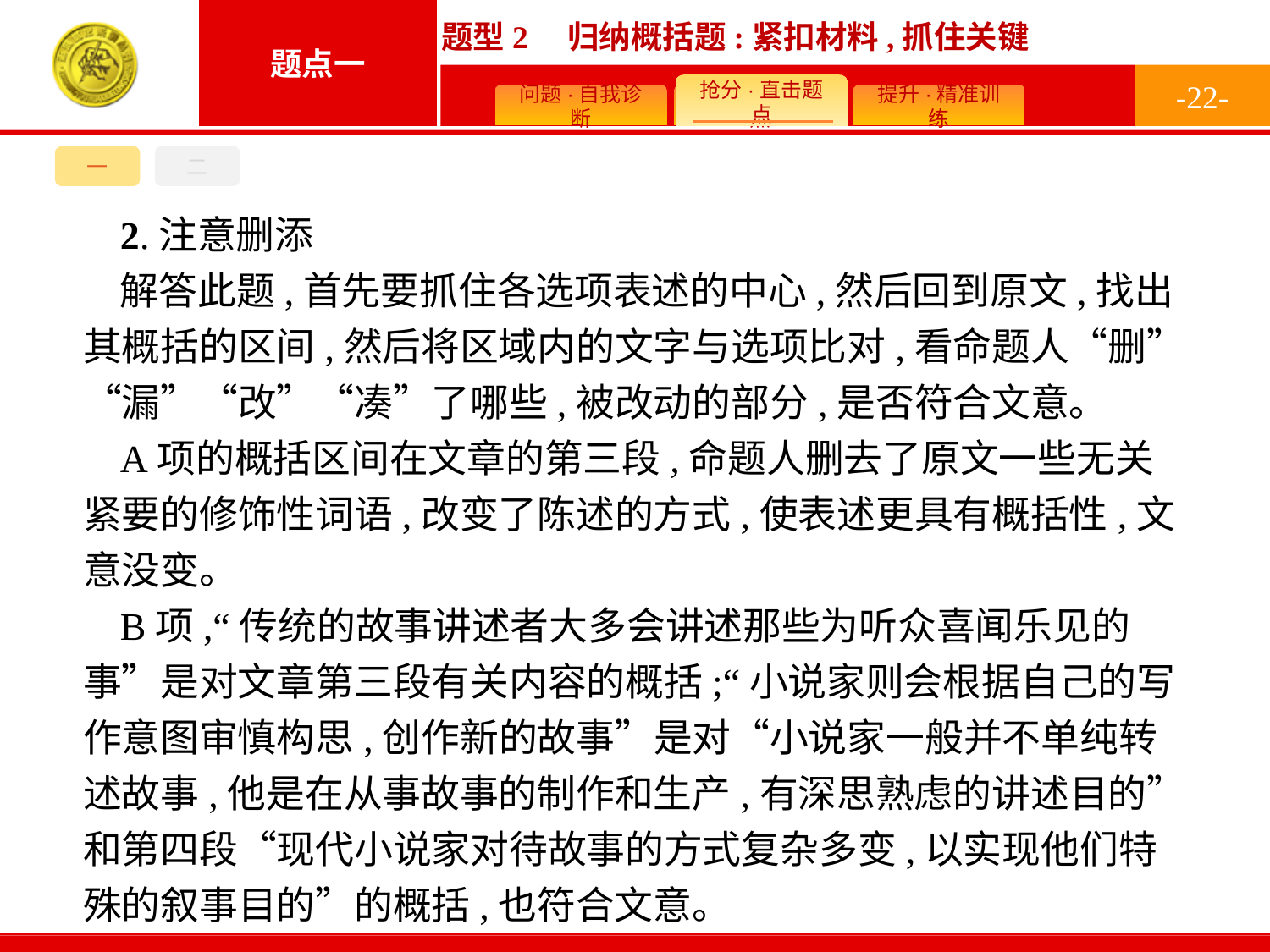

-22-
一
二
2.注意删添
解答此题,首先要抓住各选项表述的中心,然后回到原文,找出其概括的区间,然后将区域内的文字与选项比对,看命题人“删”“漏”“改”“凑”了哪些,被改动的部分,是否符合文意。
A项的概括区间在文章的第三段,命题人删去了原文一些无关紧要的修饰性词语,改变了陈述的方式,使表述更具有概括性,文意没变。
B项,“传统的故事讲述者大多会讲述那些为听众喜闻乐见的事”是对文章第三段有关内容的概括;“小说家则会根据自己的写作意图审慎构思,创作新的故事”是对“小说家一般并不单纯转述故事,他是在从事故事的制作和生产,有深思熟虑的讲述目的”和第四段“现代小说家对待故事的方式复杂多变,以实现他们特殊的叙事目的”的概括,也符合文意。